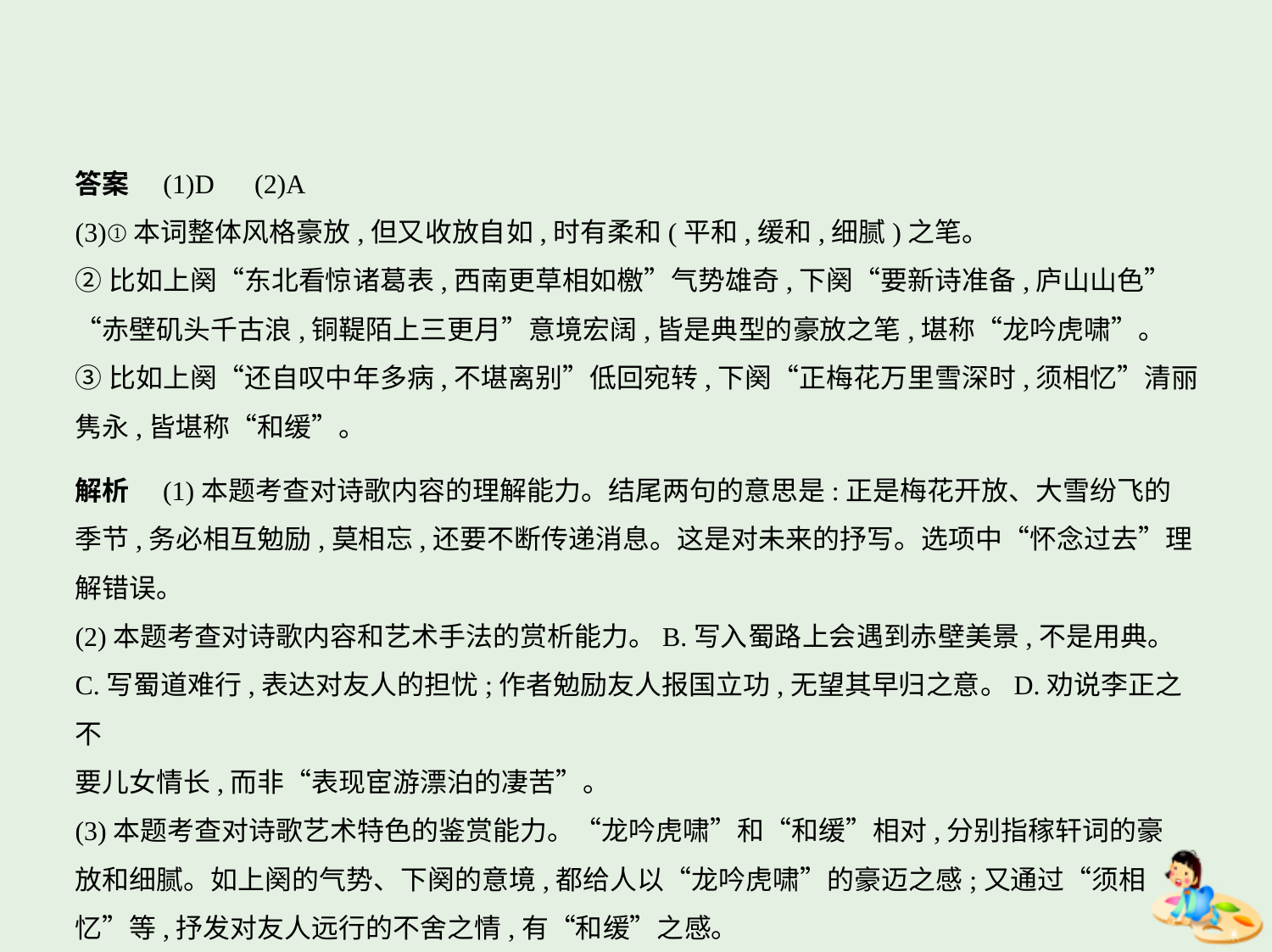

答案　(1)D　(2)A
(3)①本词整体风格豪放,但又收放自如,时有柔和(平和,缓和,细腻)之笔。
②比如上阕“东北看惊诸葛表,西南更草相如檄”气势雄奇,下阕“要新诗准备,庐山山色”
“赤壁矶头千古浪,铜鞮陌上三更月”意境宏阔,皆是典型的豪放之笔,堪称“龙吟虎啸”。
③比如上阕“还自叹中年多病,不堪离别”低回宛转,下阕“正梅花万里雪深时,须相忆”清丽
隽永,皆堪称“和缓”。
解析　(1)本题考查对诗歌内容的理解能力。结尾两句的意思是:正是梅花开放、大雪纷飞的
季节,务必相互勉励,莫相忘,还要不断传递消息。这是对未来的抒写。选项中“怀念过去”理
解错误。
(2)本题考查对诗歌内容和艺术手法的赏析能力。B.写入蜀路上会遇到赤壁美景,不是用典。
C.写蜀道难行,表达对友人的担忧;作者勉励友人报国立功,无望其早归之意。D.劝说李正之不
要儿女情长,而非“表现宦游漂泊的凄苦”。
(3)本题考查对诗歌艺术特色的鉴赏能力。“龙吟虎啸”和“和缓”相对,分别指稼轩词的豪
放和细腻。如上阕的气势、下阕的意境,都给人以“龙吟虎啸”的豪迈之感;又通过“须相
忆”等,抒发对友人远行的不舍之情,有“和缓”之感。